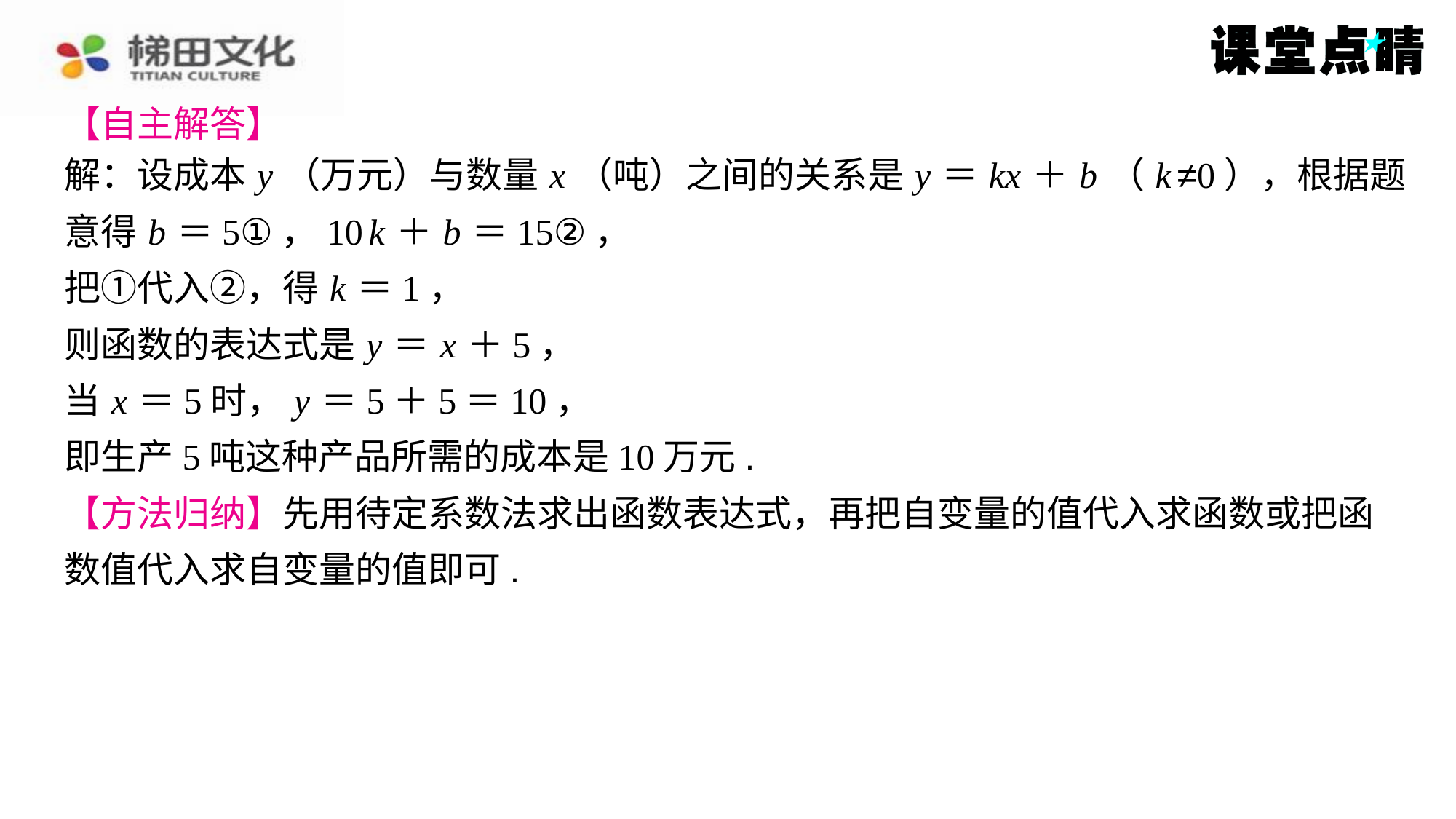

【自主解答】
解：设成本 y （万元）与数量 x （吨）之间的关系是 y ＝ kx ＋ b （ k ≠0），根据题
意得 b ＝5①，10 k ＋ b ＝15②，
把①代入②，得 k ＝1，
则函数的表达式是 y ＝ x ＋5，
当 x ＝5时， y ＝5＋5＝10，
即生产5吨这种产品所需的成本是10万元.
【方法归纳】先用待定系数法求出函数表达式，再把自变量的值代入求函数或把函
数值代入求自变量的值即可.